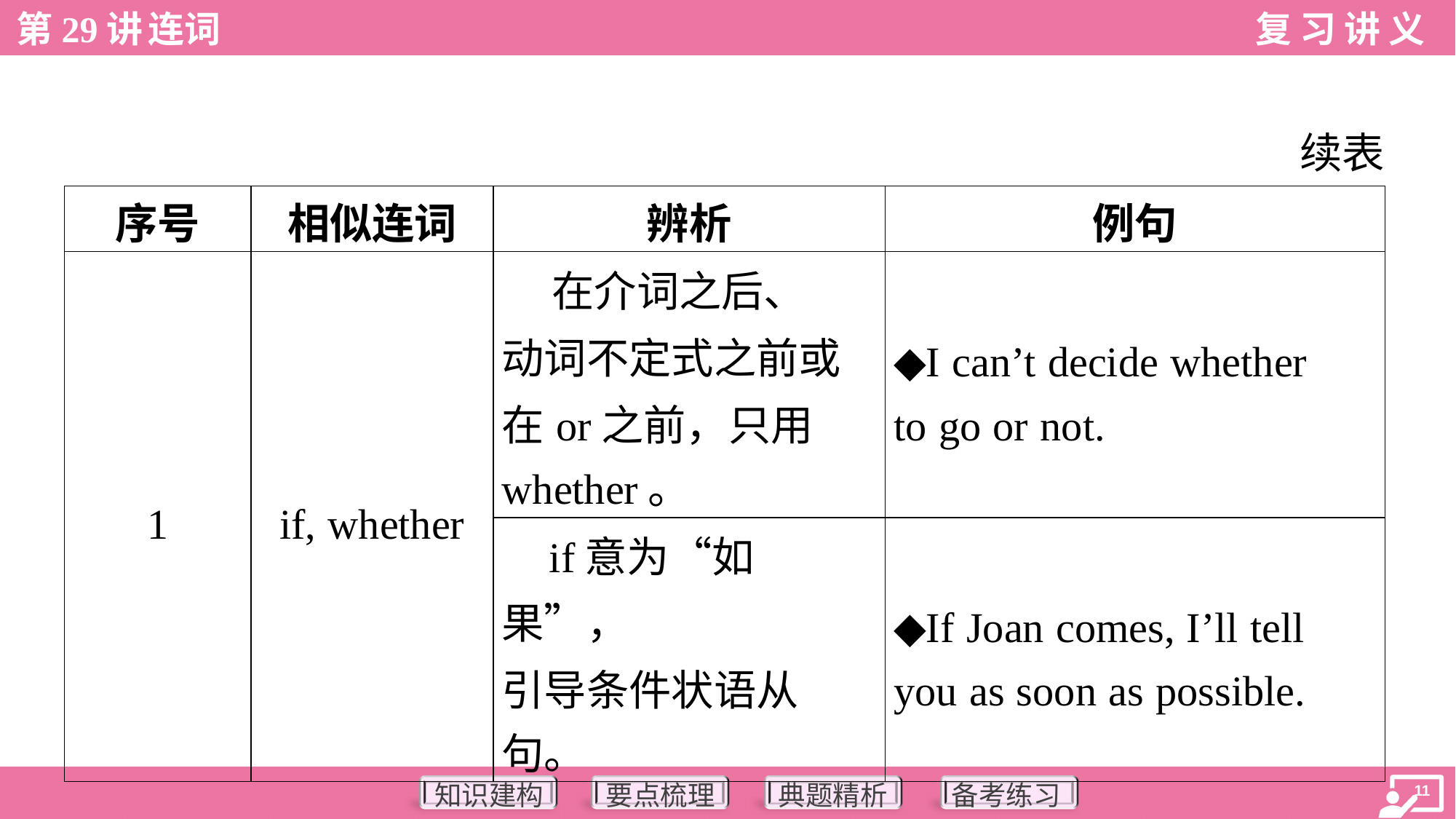

续表
| 序号 | 相似连词 | 辨析 | 例句 |
| --- | --- | --- | --- |
| 1 | if, whether | 在介词之后、 动词不定式之前或 在or之前，只用 whether。 | ◆I can’t decide whether to go or not. |
|  |  | if意为“如果”， 引导条件状语从 句。 | ◆If Joan comes, I’ll tell you as soon as possible. |